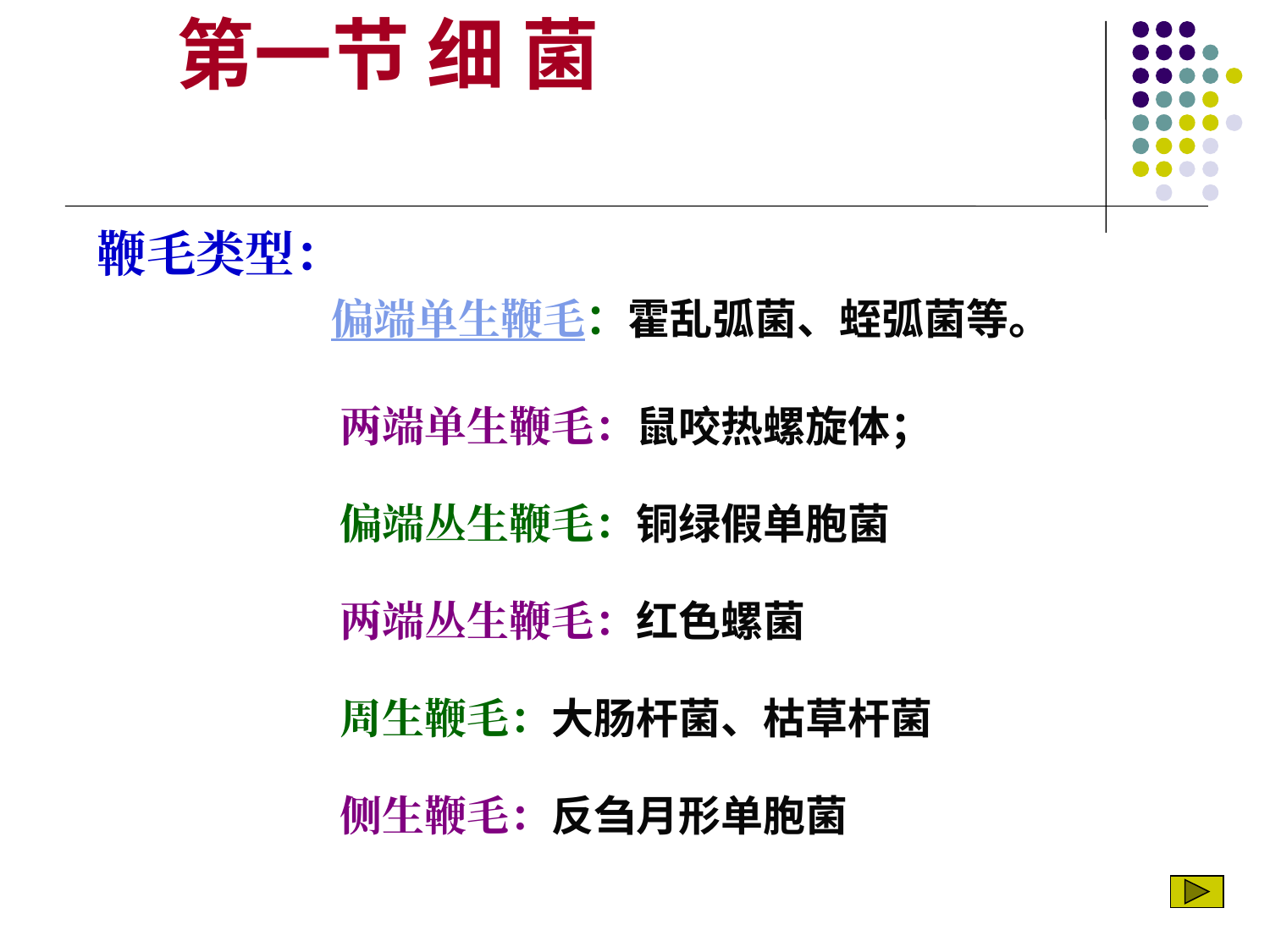

第一节 细 菌
鞭毛类型：
    偏端单生鞭毛：霍乱弧菌、蛭弧菌等。
    两端单生鞭毛：鼠咬热螺旋体；
    偏端丛生鞭毛：铜绿假单胞菌
    两端丛生鞭毛：红色螺菌
    周生鞭毛：大肠杆菌、枯草杆菌
    侧生鞭毛：反刍月形单胞菌